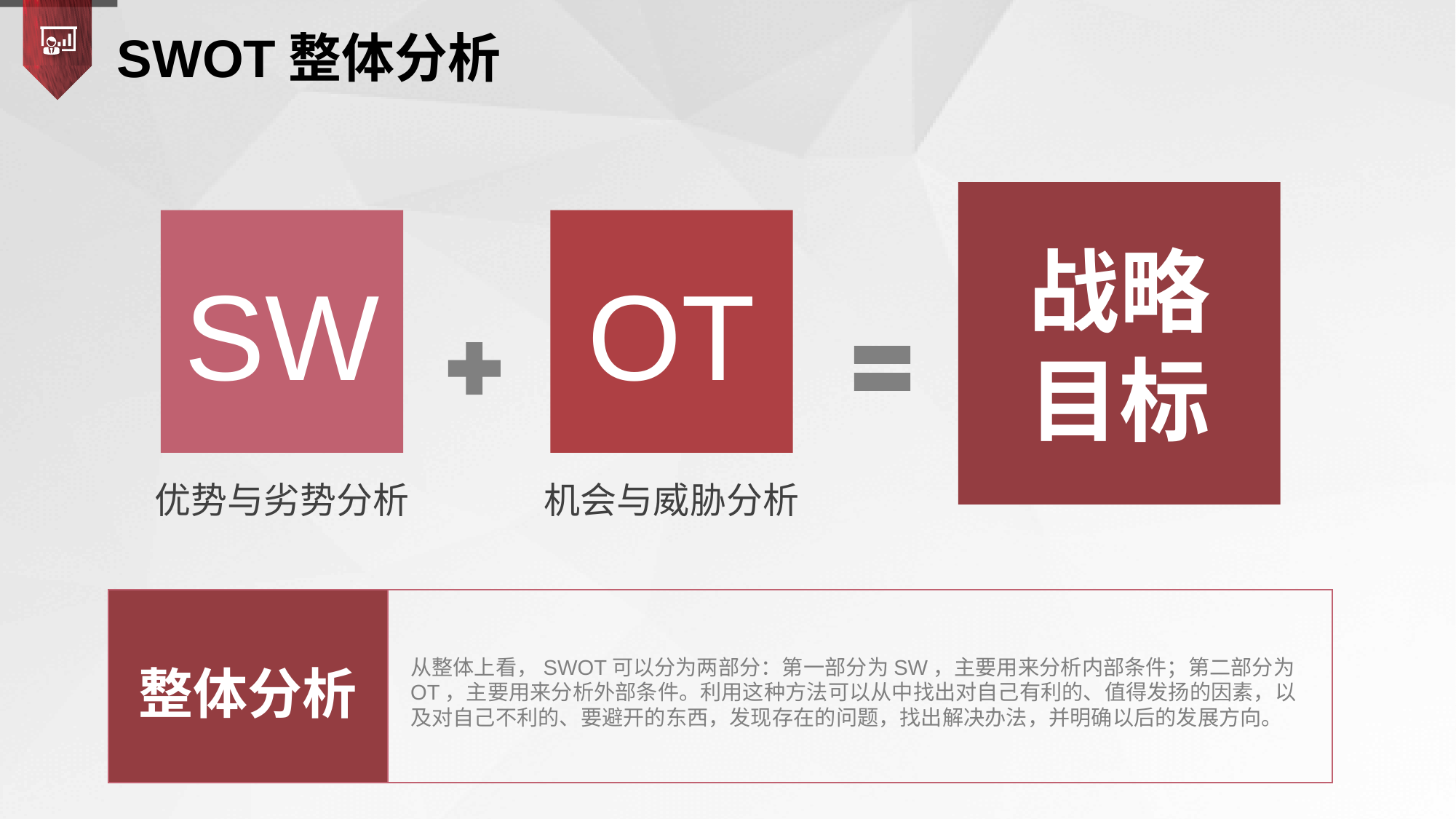

SWOT整体分析
战略
目标
SW
优势与劣势分析
OT
机会与威胁分析

从整体上看，SWOT可以分为两部分：第一部分为SW，主要用来分析内部条件；第二部分为OT，主要用来分析外部条件。利用这种方法可以从中找出对自己有利的、值得发扬的因素，以及对自己不利的、要避开的东西，发现存在的问题，找出解决办法，并明确以后的发展方向。
整体分析